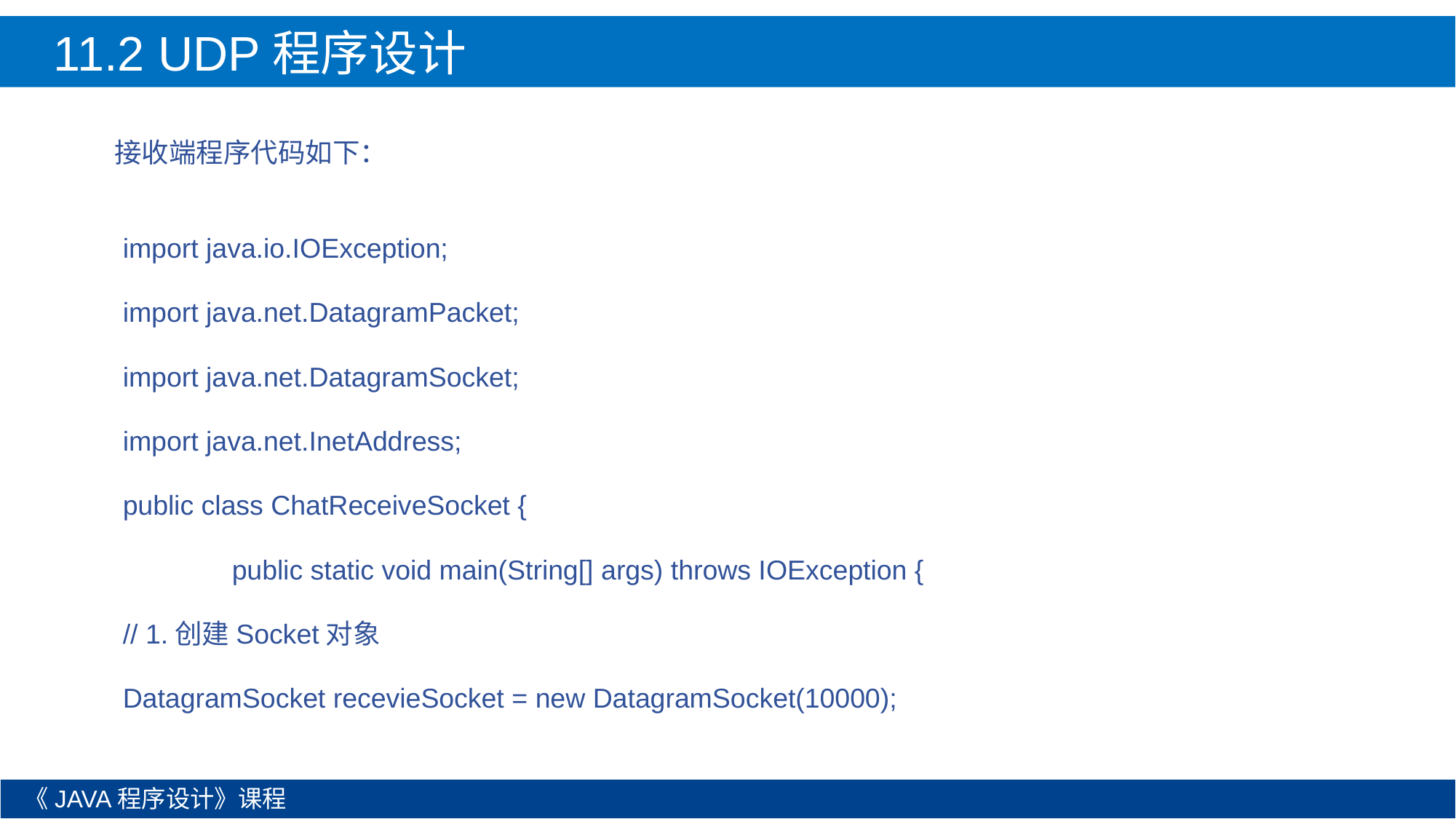

11.2 UDP程序设计
接收端程序代码如下：
import java.io.IOException;
import java.net.DatagramPacket;
import java.net.DatagramSocket;
import java.net.InetAddress;
public class ChatReceiveSocket {
	public static void main(String[] args) throws IOException {
// 1.创建Socket对象
DatagramSocket recevieSocket = new DatagramSocket(10000);
《JAVA程序设计》课程